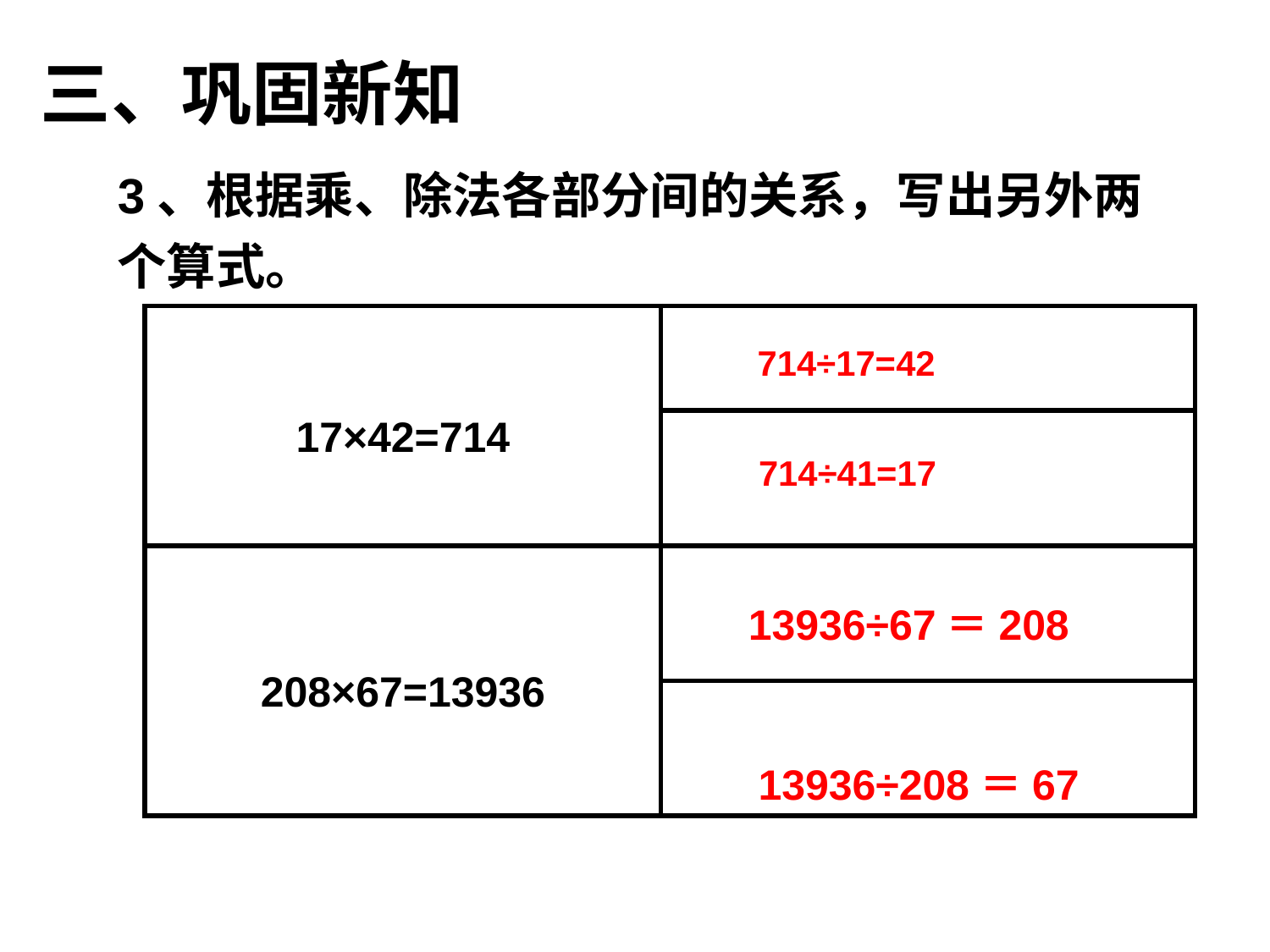

三、巩固新知
3、根据乘、除法各部分间的关系，写出另外两个算式。
| 17×42=714 |  |
| --- | --- |
|  |  |
| 208×67=13936 |  |
|  |  |
714÷17=42

714÷41=17

13936÷67＝208
13936÷208＝67